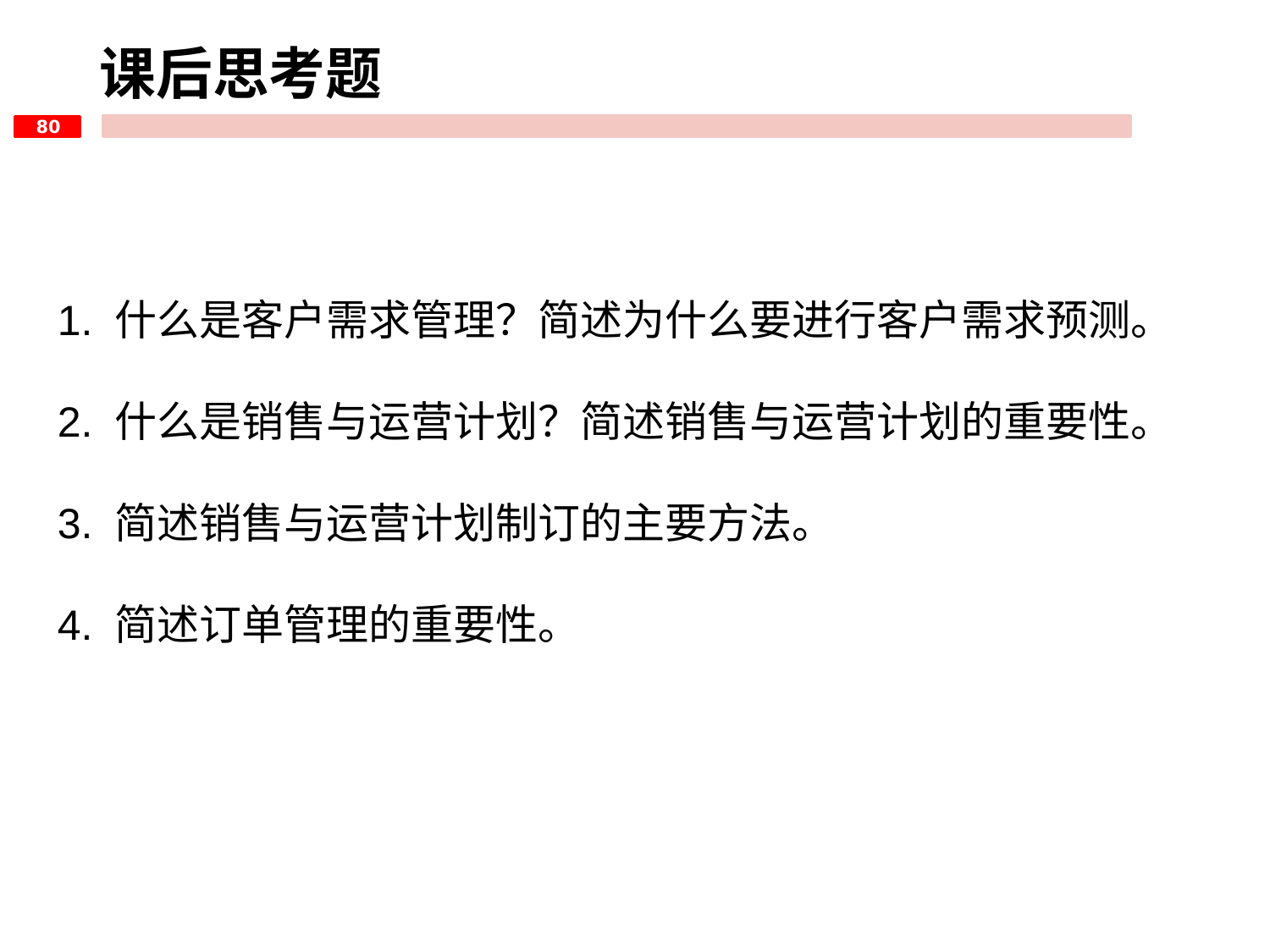

课后思考题

80
1. 什么是客户需求管理？简述为什么要进行客户需求预测。
2. 什么是销售与运营计划？简述销售与运营计划的重要性。
3. 简述销售与运营计划制订的主要方法。
4. 简述订单管理的重要性。